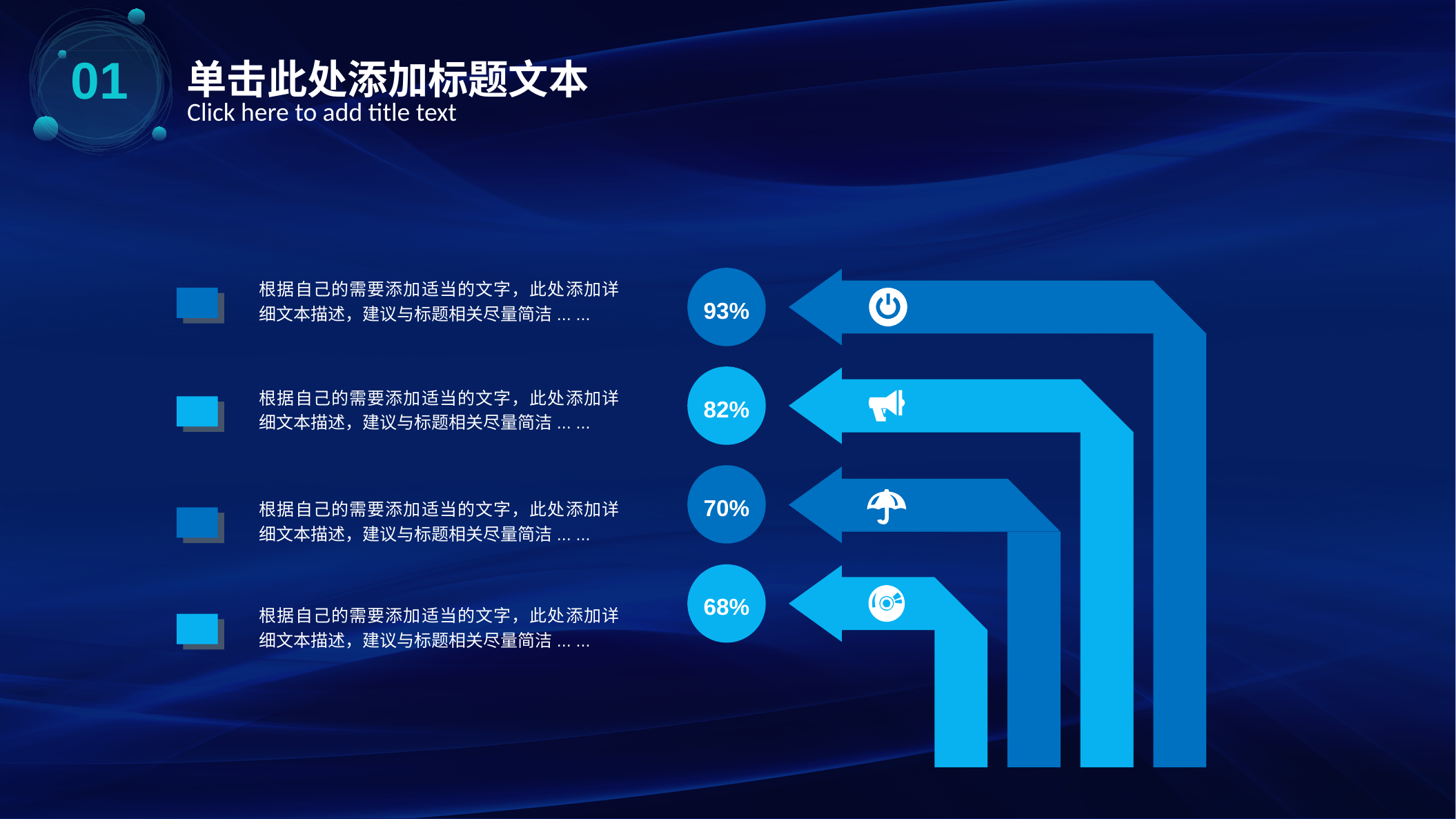

01
单击此处添加标题文本
Click here to add title text

93%

根据自己的需要添加适当的文字，此处添加详细文本描述，建议与标题相关尽量简洁... ...

82%

根据自己的需要添加适当的文字，此处添加详细文本描述，建议与标题相关尽量简洁... ...

70%

根据自己的需要添加适当的文字，此处添加详细文本描述，建议与标题相关尽量简洁... ...

68%

根据自己的需要添加适当的文字，此处添加详细文本描述，建议与标题相关尽量简洁... ...